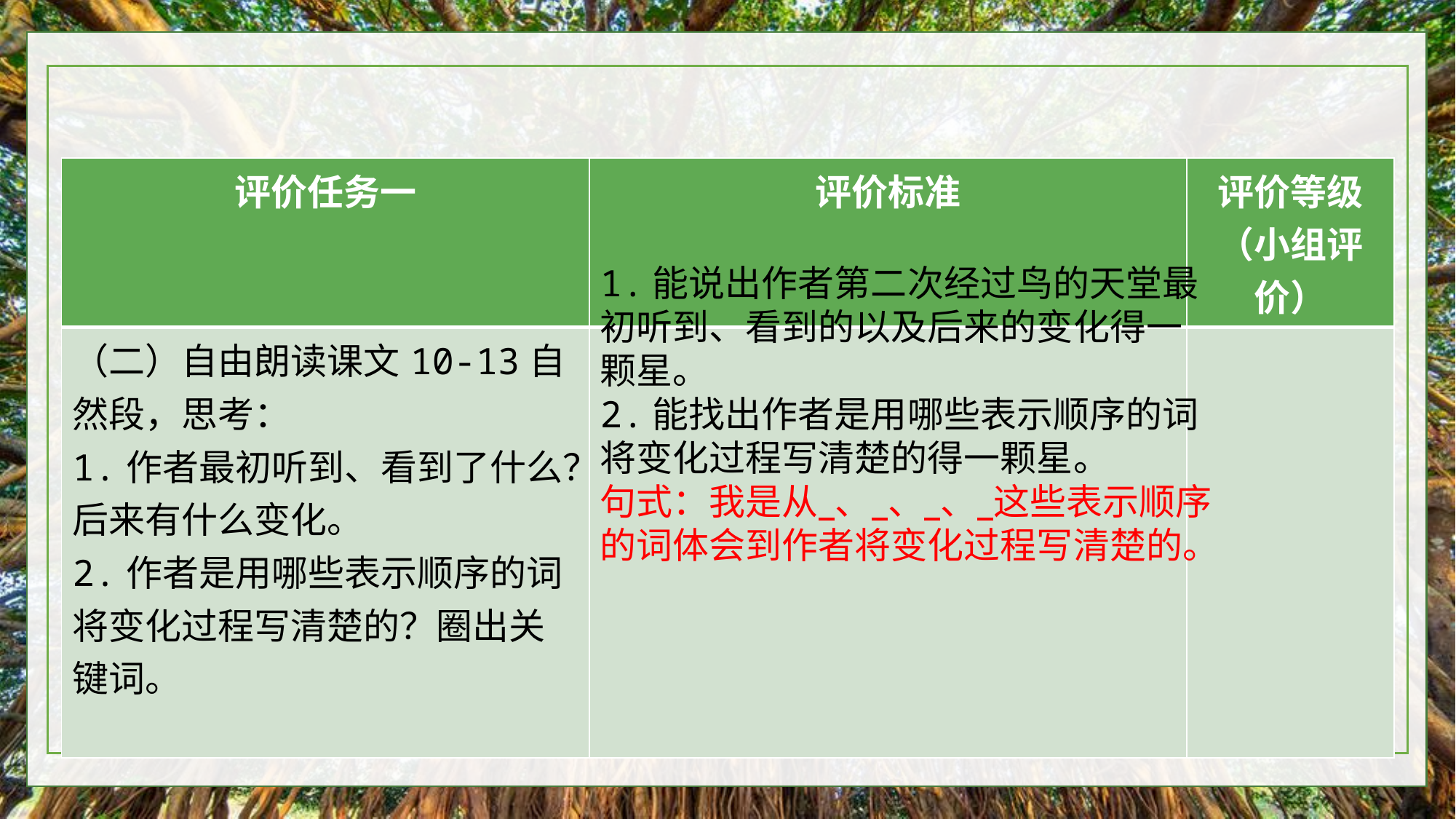

| 评价任务一 | 评价标准 | 评价等级（小组评价） |
| --- | --- | --- |
| （二）自由朗读课文10-13自然段，思考： 1.作者最初听到、看到了什么？后来有什么变化。 2.作者是用哪些表示顺序的词将变化过程写清楚的？圈出关键词。 |  |  |
1.能说出作者第二次经过鸟的天堂最初听到、看到的以及后来的变化得一颗星。
2.能找出作者是用哪些表示顺序的词将变化过程写清楚的得一颗星。
句式：我是从  、  、  、  这些表示顺序的词体会到作者将变化过程写清楚的。